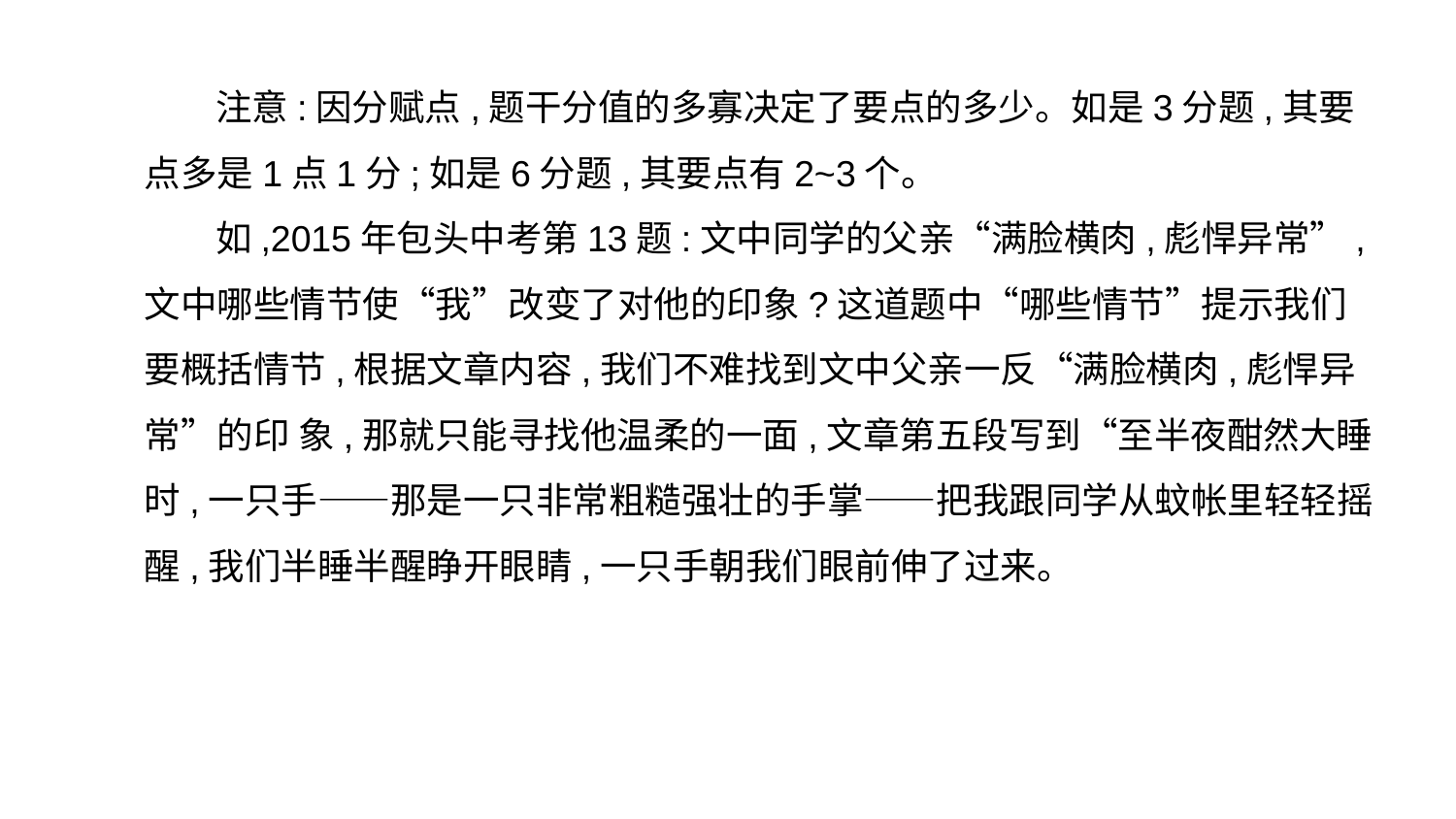

注意:因分赋点,题干分值的多寡决定了要点的多少。如是3分题,其要点多是1点1分;如是6分题,其要点有2~3个。
如,2015年包头中考第13题:文中同学的父亲“满脸横肉,彪悍异常”,文中哪些情节使“我”改变了对他的印象?这道题中“哪些情节”提示我们要概括情节,根据文章内容,我们不难找到文中父亲一反“满脸横肉,彪悍异常”的印 象,那就只能寻找他温柔的一面,文章第五段写到“至半夜酣然大睡时,一只手——那是一只非常粗糙强壮的手掌——把我跟同学从蚊帐里轻轻摇醒,我们半睡半醒睁开眼睛,一只手朝我们眼前伸了过来。